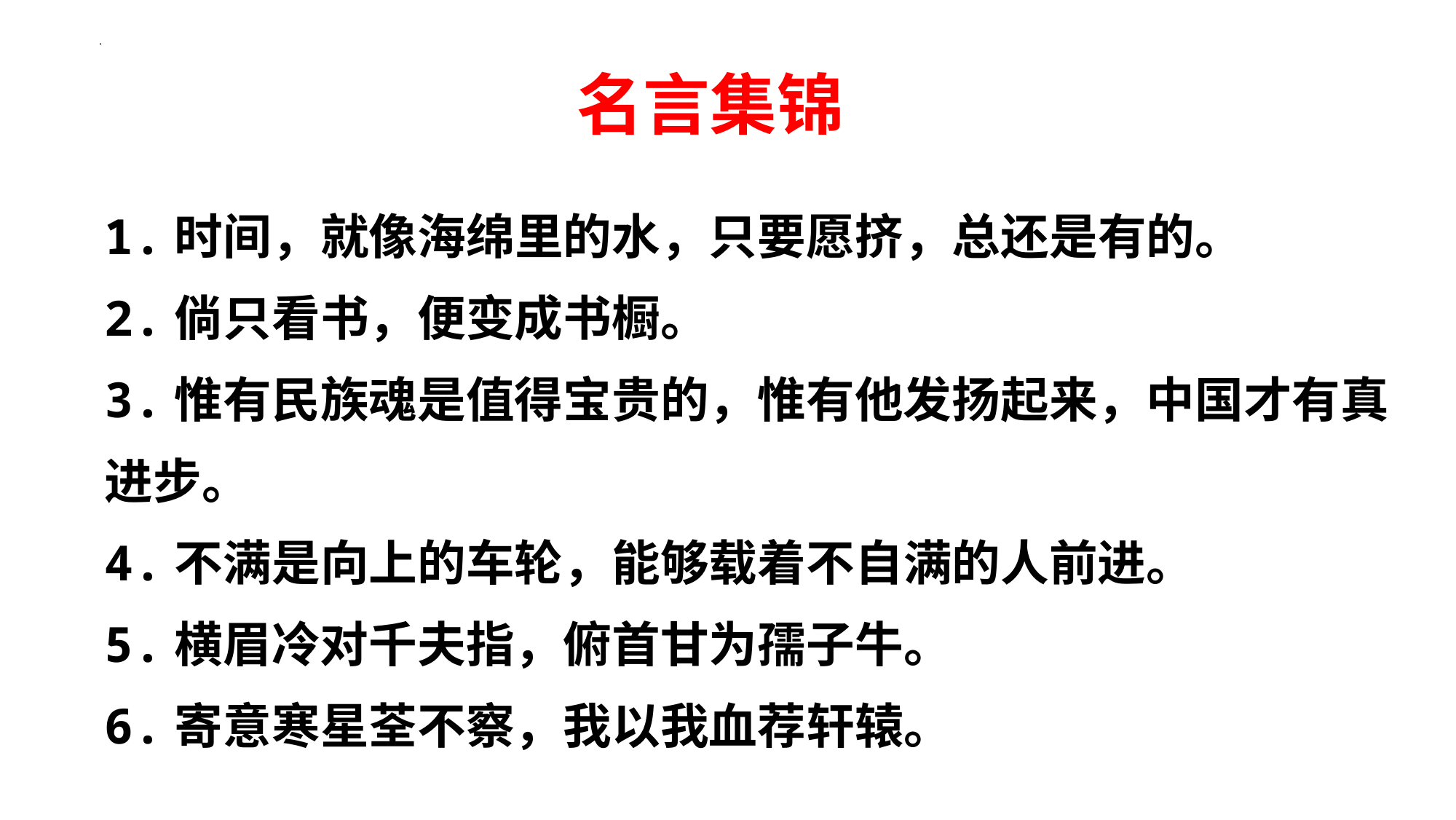

名言集锦
1.时间，就像海绵里的水，只要愿挤，总还是有的。
2.倘只看书，便变成书橱。
3.惟有民族魂是值得宝贵的，惟有他发扬起来，中国才有真进步。
4.不满是向上的车轮，能够载着不自满的人前进。
5.横眉冷对千夫指，俯首甘为孺子牛。
6.寄意寒星荃不察，我以我血荐轩辕。